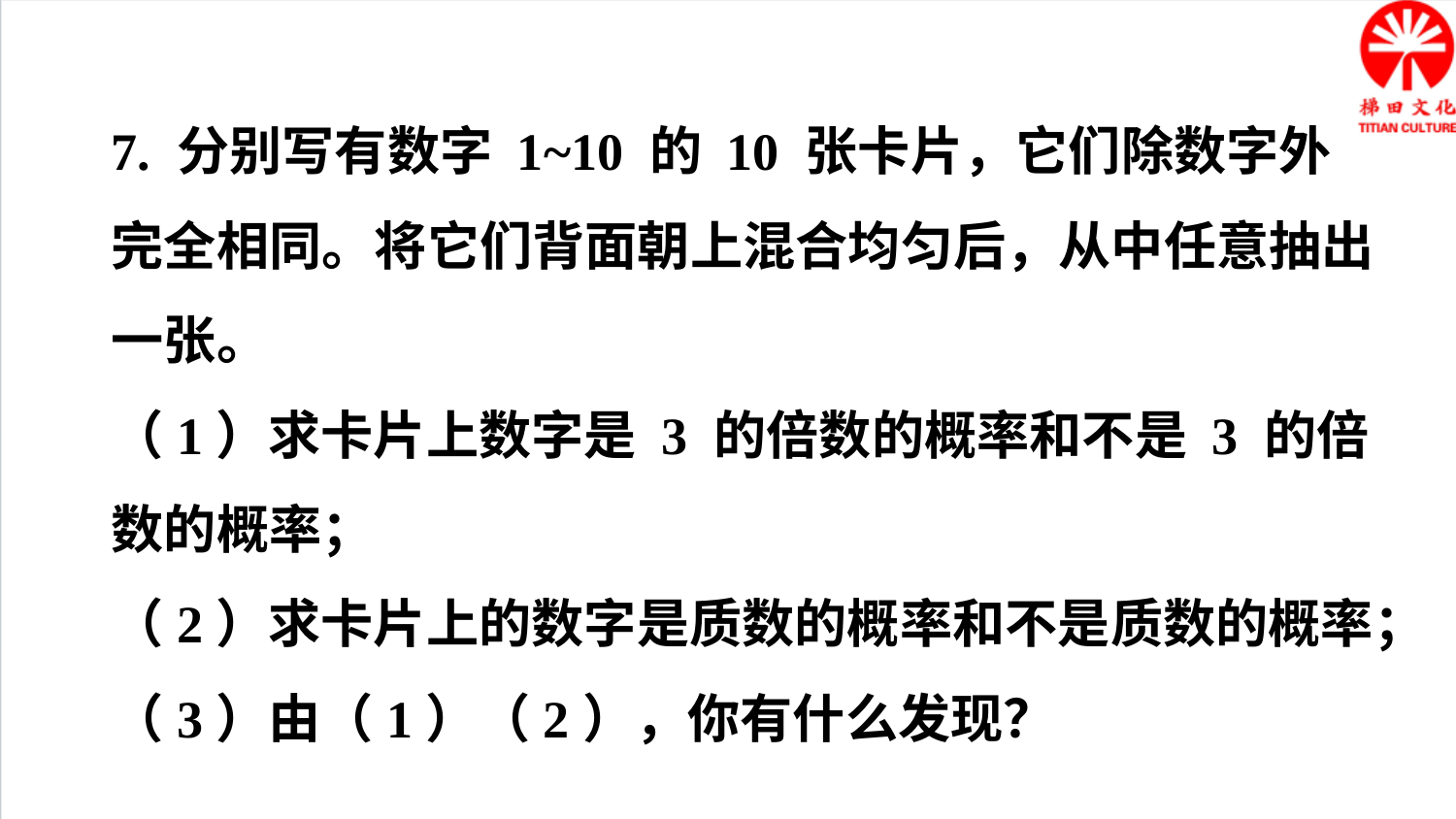

7. 分别写有数字 1~10 的 10 张卡片，它们除数字外完全相同。将它们背面朝上混合均匀后，从中任意抽出一张。
（1）求卡片上数字是 3 的倍数的概率和不是 3 的倍数的概率；
（2）求卡片上的数字是质数的概率和不是质数的概率；
（3）由（1）（2），你有什么发现？